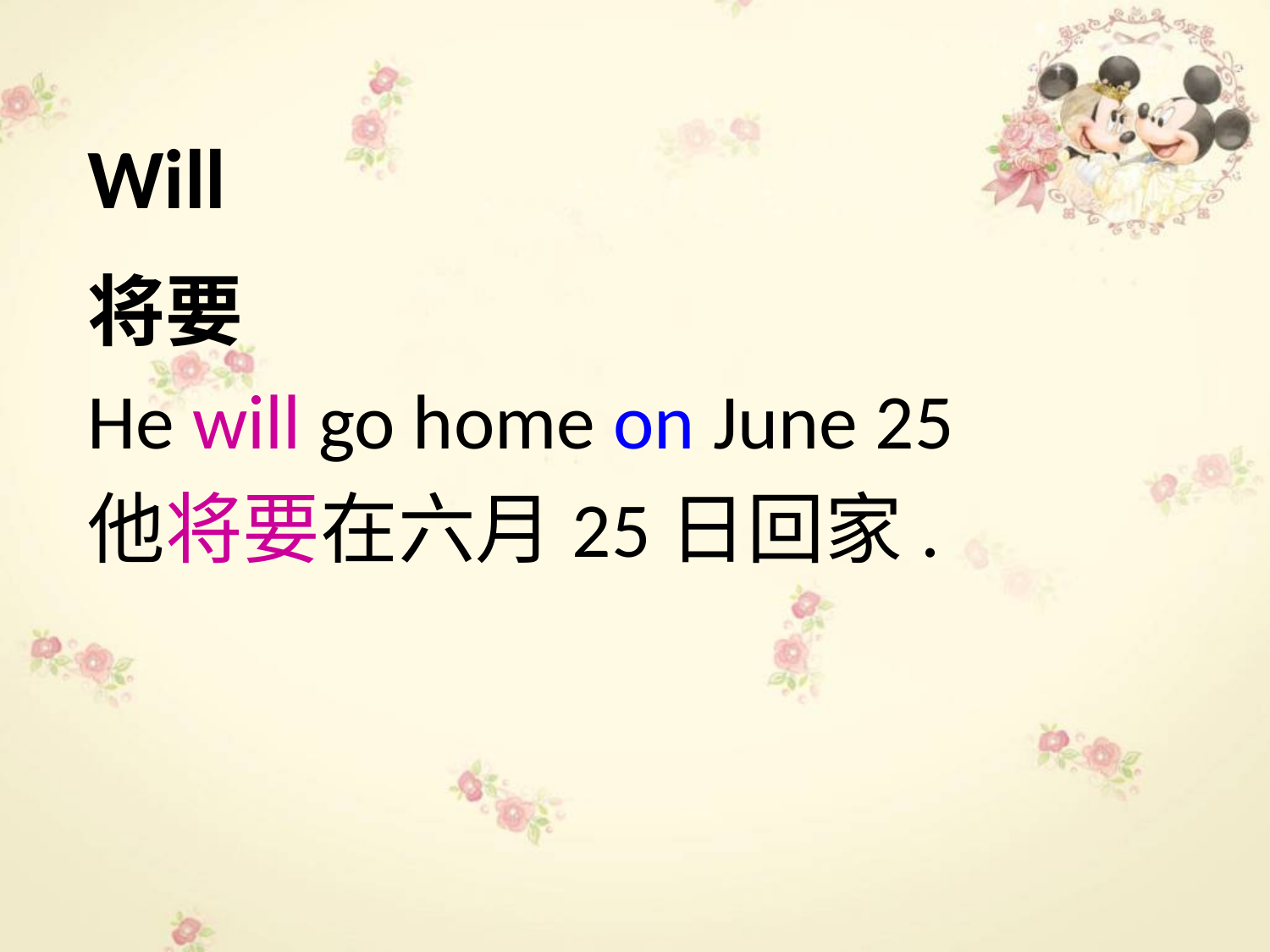

# Will
将要
He will go home on June 25
他将要在六月25日回家.